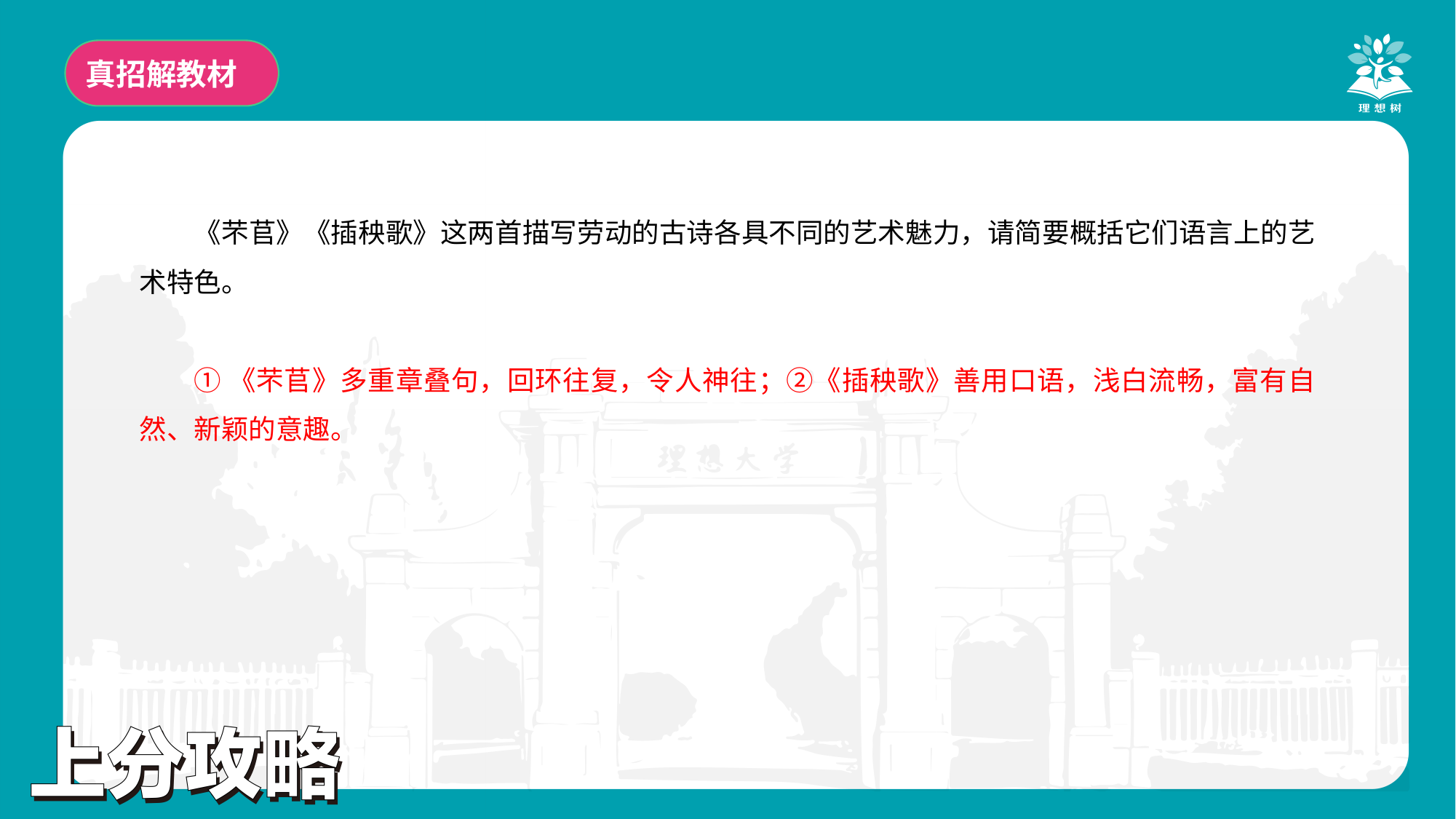

真招解教材
《芣苢》《插秧歌》这两首描写劳动的古诗各具不同的艺术魅力，请简要概括它们语言上的艺术特色。

①《芣苢》多重章叠句，回环往复，令人神往；②《插秧歌》善用口语，浅白流畅，富有自然、新颖的意趣。